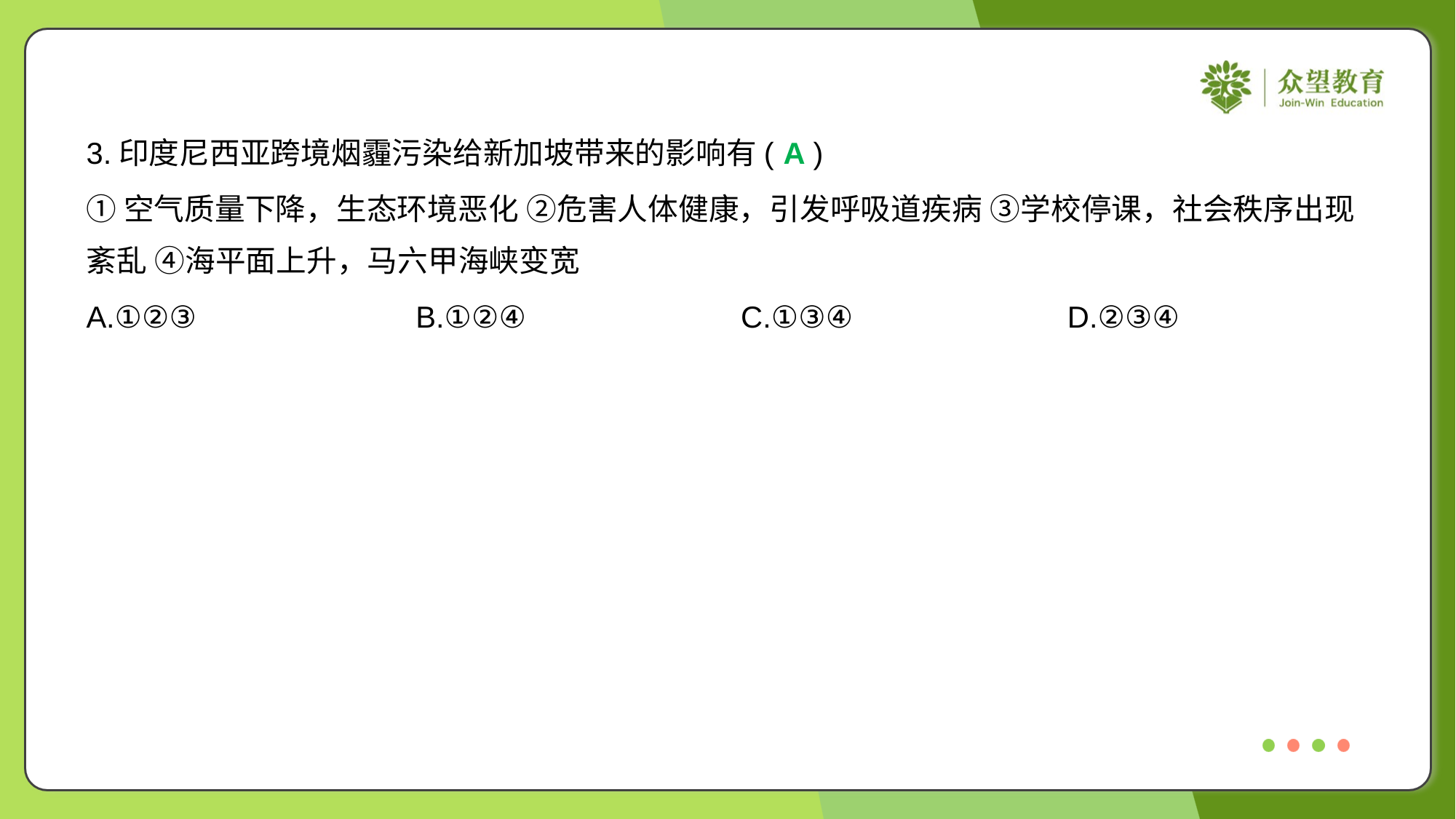

3.印度尼西亚跨境烟霾污染给新加坡带来的影响有(     )
A
①空气质量下降，生态环境恶化 ②危害人体健康，引发呼吸道疾病 ③学校停课，社会秩序出现
紊乱 ④海平面上升，马六甲海峡变宽
A.①②③	B.①②④	C.①③④	D.②③④